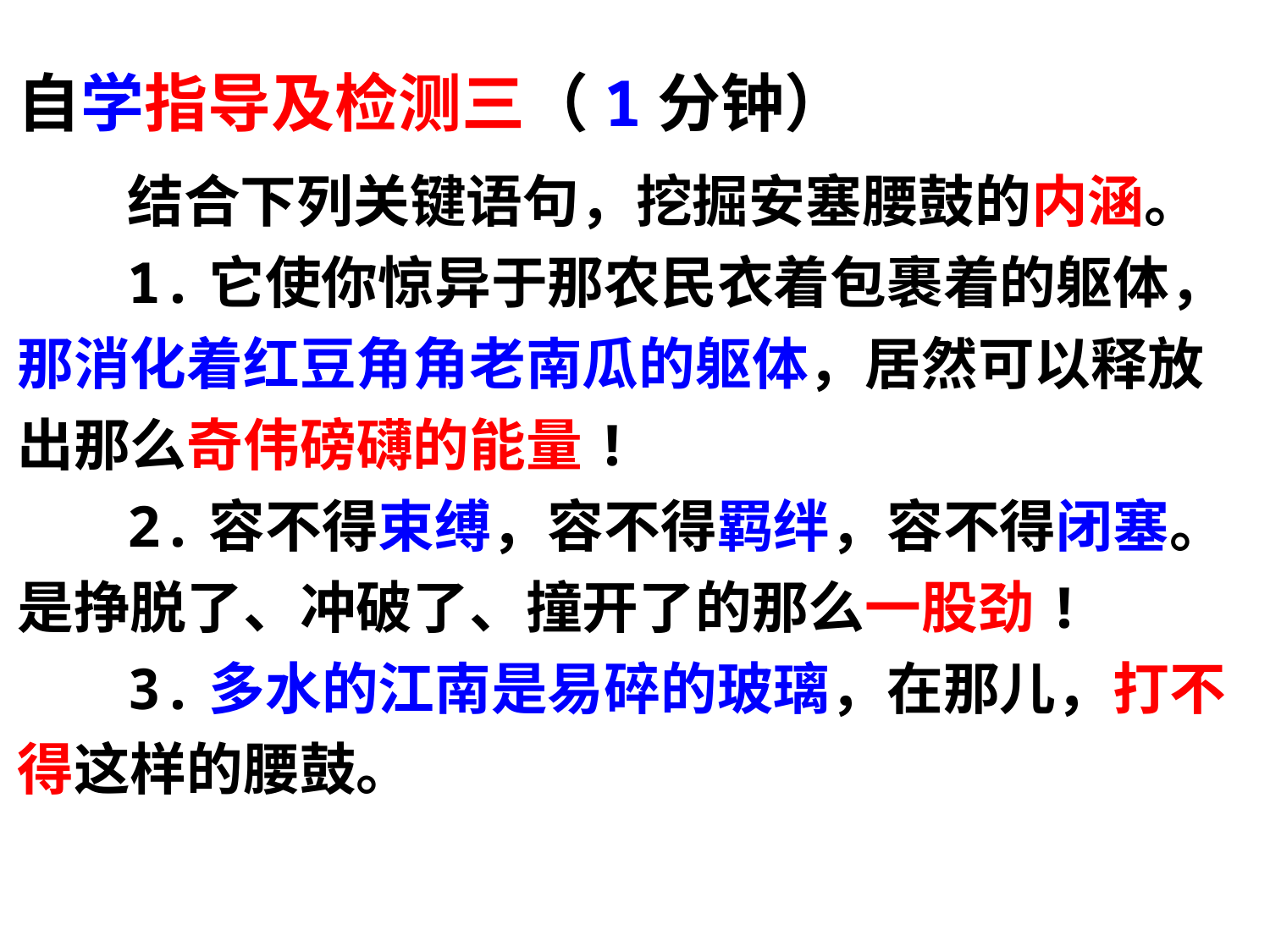

自学指导及检测三（1分钟）
结合下列关键语句，挖掘安塞腰鼓的内涵。
1.它使你惊异于那农民衣着包裹着的躯体，那消化着红豆角角老南瓜的躯体，居然可以释放出那么奇伟磅礴的能量!
2.容不得束缚，容不得羁绊，容不得闭塞。是挣脱了、冲破了、撞开了的那么一股劲!
3.多水的江南是易碎的玻璃，在那儿，打不得这样的腰鼓。